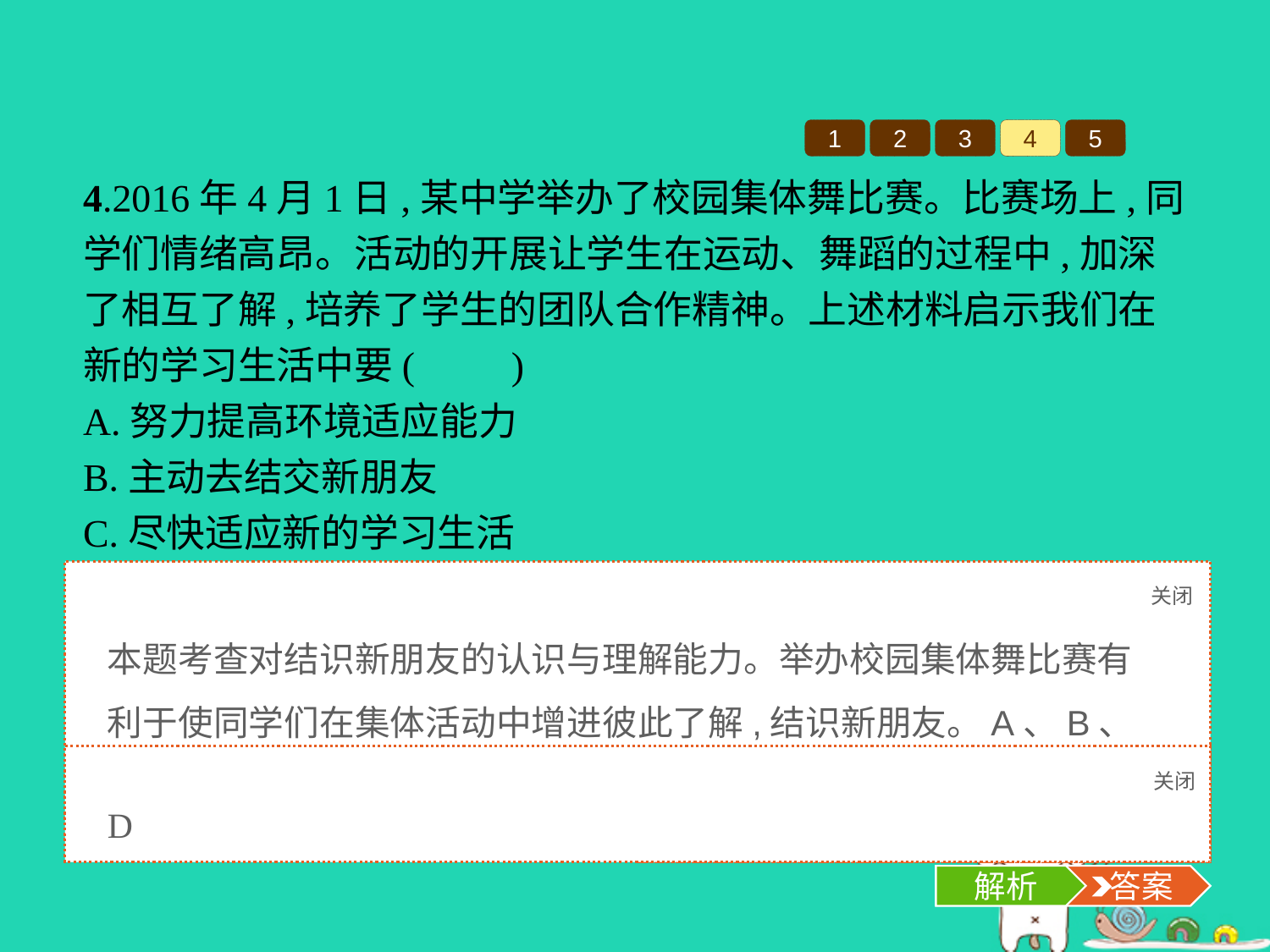

1
2
3
4
5
4.2016年4月1日,某中学举办了校园集体舞比赛。比赛场上,同学们情绪高昂。活动的开展让学生在运动、舞蹈的过程中,加深了相互了解,培养了学生的团队合作精神。上述材料启示我们在新的学习生活中要(　　)
A.努力提高环境适应能力
B.主动去结交新朋友
C.尽快适应新的学习生活
D.通过集体活动增进彼此的友谊

关闭
解析

本题考查对结识新朋友的认识与理解能力。举办校园集体舞比赛有利于使同学们在集体活动中增进彼此了解,结识新朋友。A、B、C三个选项的说法本身是正确的,但与题意不相符合,故选D项。

关闭
解析
  答案

D
解析
  答案